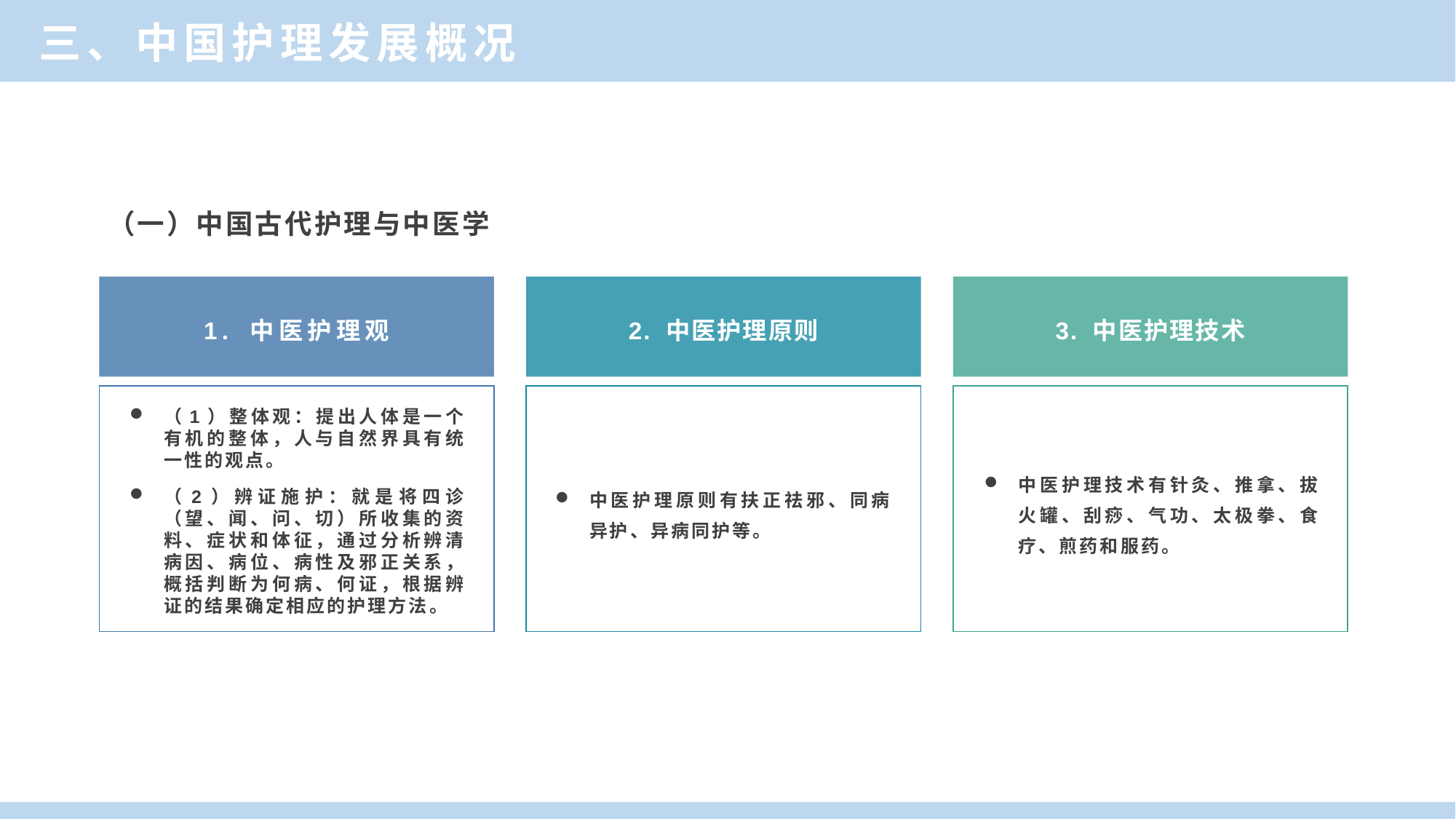

三、中国护理发展概况
（一）中国古代护理与中医学

2. 中医护理原则
3. 中医护理技术
1. 中医护理观

（1）整体观：提出人体是一个有机的整体，人与自然界具有统一性的观点。
（2）辨证施护：就是将四诊（望、闻、问、切）所收集的资料、症状和体征，通过分析辨清病因、病位、病性及邪正关系，概括判断为何病、何证，根据辨证的结果确定相应的护理方法。
中医护理原则有扶正祛邪、同病异护、异病同护等。
中医护理技术有针灸、推拿、拔火罐、刮痧、气功、太极拳、食疗、煎药和服药。